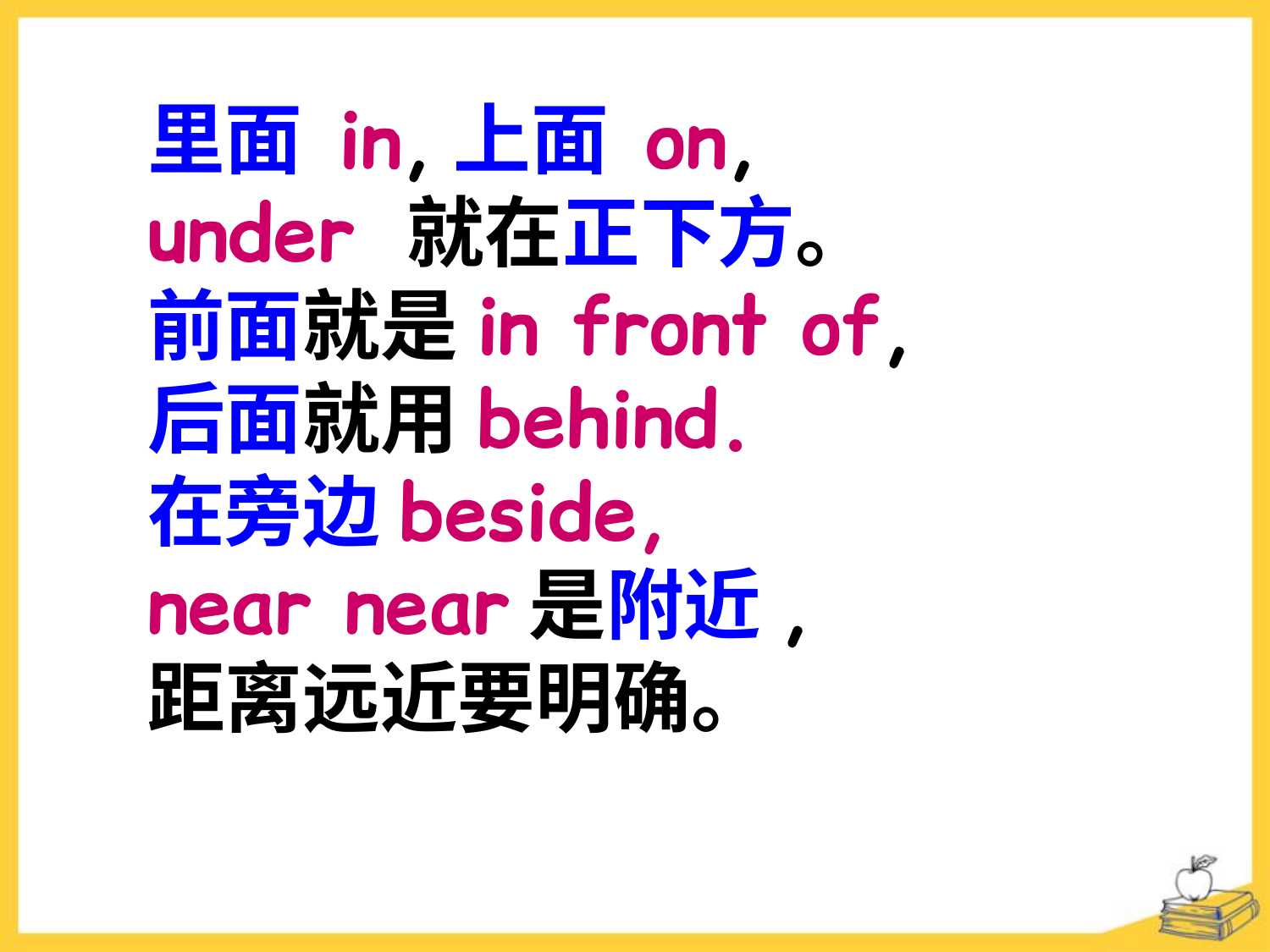

里面 in,上面 on,
under 就在正下方。
前面就是in front of,
后面就用behind.
在旁边beside,
near near是附近,
距离远近要明确。